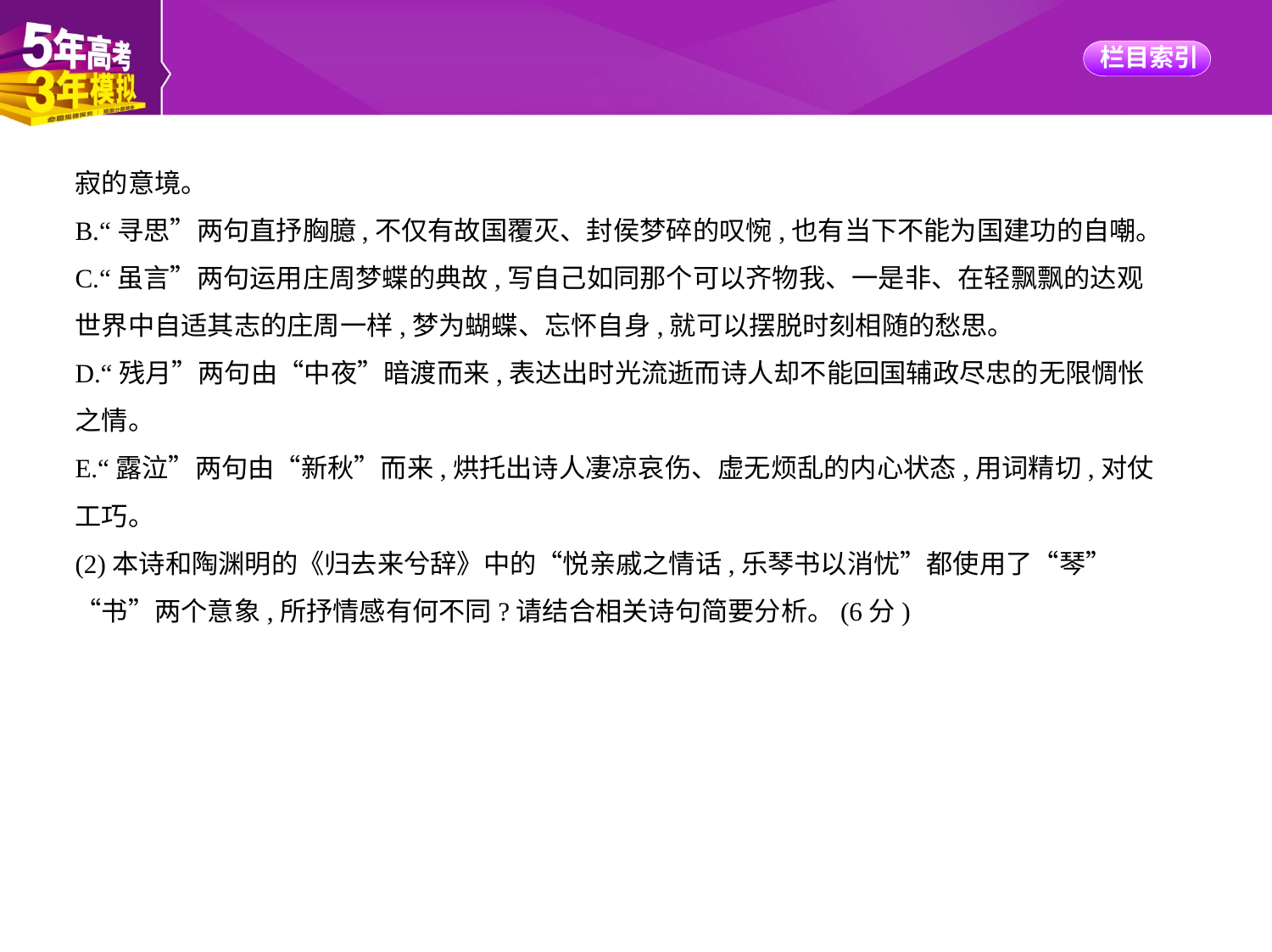

寂的意境。
B.“寻思”两句直抒胸臆,不仅有故国覆灭、封侯梦碎的叹惋,也有当下不能为国建功的自嘲。
C.“虽言”两句运用庄周梦蝶的典故,写自己如同那个可以齐物我、一是非、在轻飘飘的达观
世界中自适其志的庄周一样,梦为蝴蝶、忘怀自身,就可以摆脱时刻相随的愁思。
D.“残月”两句由“中夜”暗渡而来,表达出时光流逝而诗人却不能回国辅政尽忠的无限惆怅
之情。
E.“露泣”两句由“新秋”而来,烘托出诗人凄凉哀伤、虚无烦乱的内心状态,用词精切,对仗
工巧。
(2)本诗和陶渊明的《归去来兮辞》中的“悦亲戚之情话,乐琴书以消忧”都使用了“琴”
“书”两个意象,所抒情感有何不同?请结合相关诗句简要分析。(6分)